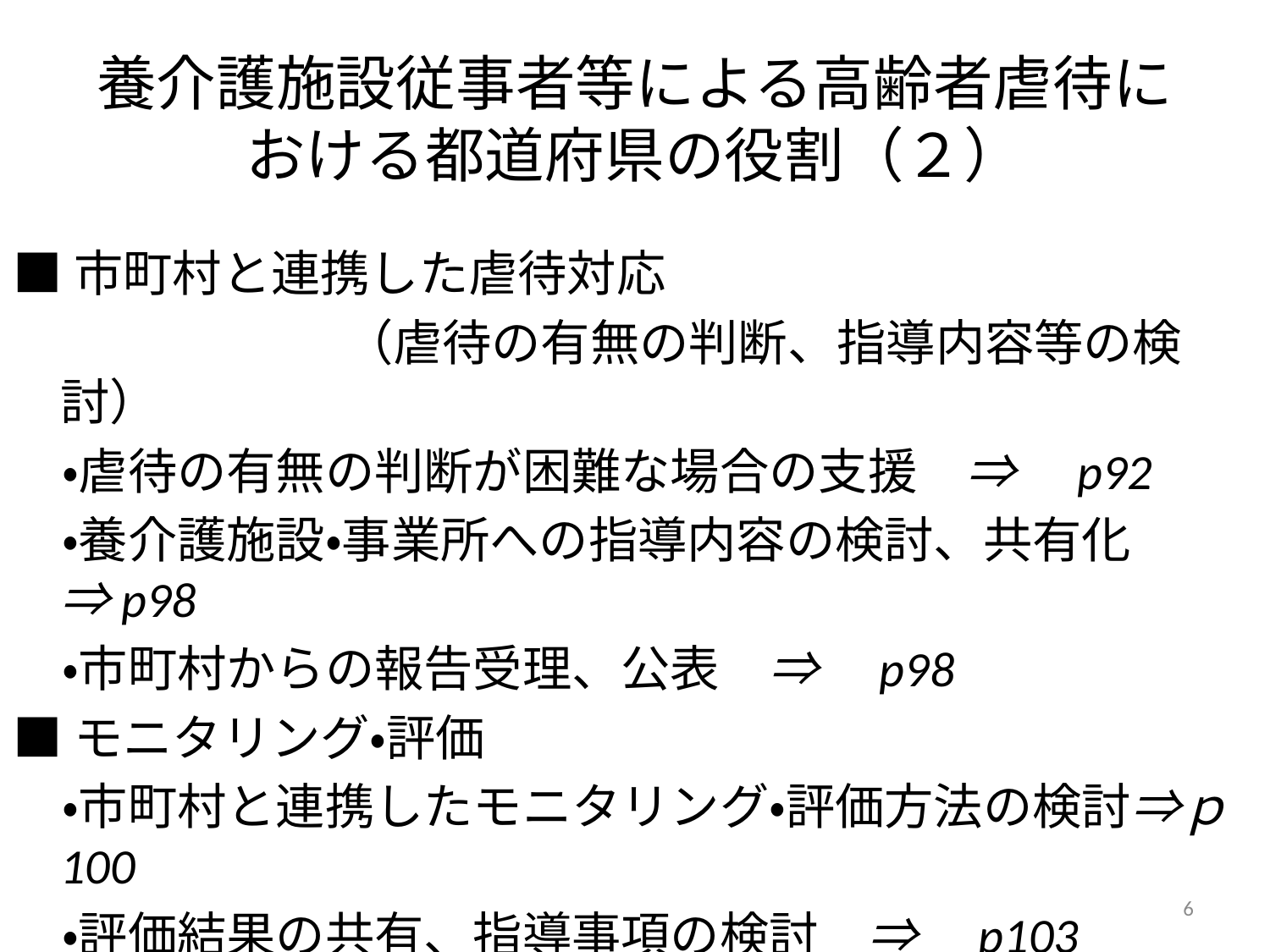

# 養介護施設従事者等による高齢者虐待における都道府県の役割（２）
■市町村と連携した虐待対応
                             （虐待の有無の判断、指導内容等の検討）
　・虐待の有無の判断が困難な場合の支援　⇒　p92
　・養介護施設・事業所への指導内容の検討、共有化⇒p98
　・市町村からの報告受理、公表　⇒　p98
■モニタリング・評価
　・市町村と連携したモニタリング・評価方法の検討⇒ｐ100
　・評価結果の共有、指導事項の検討　⇒　p103
6